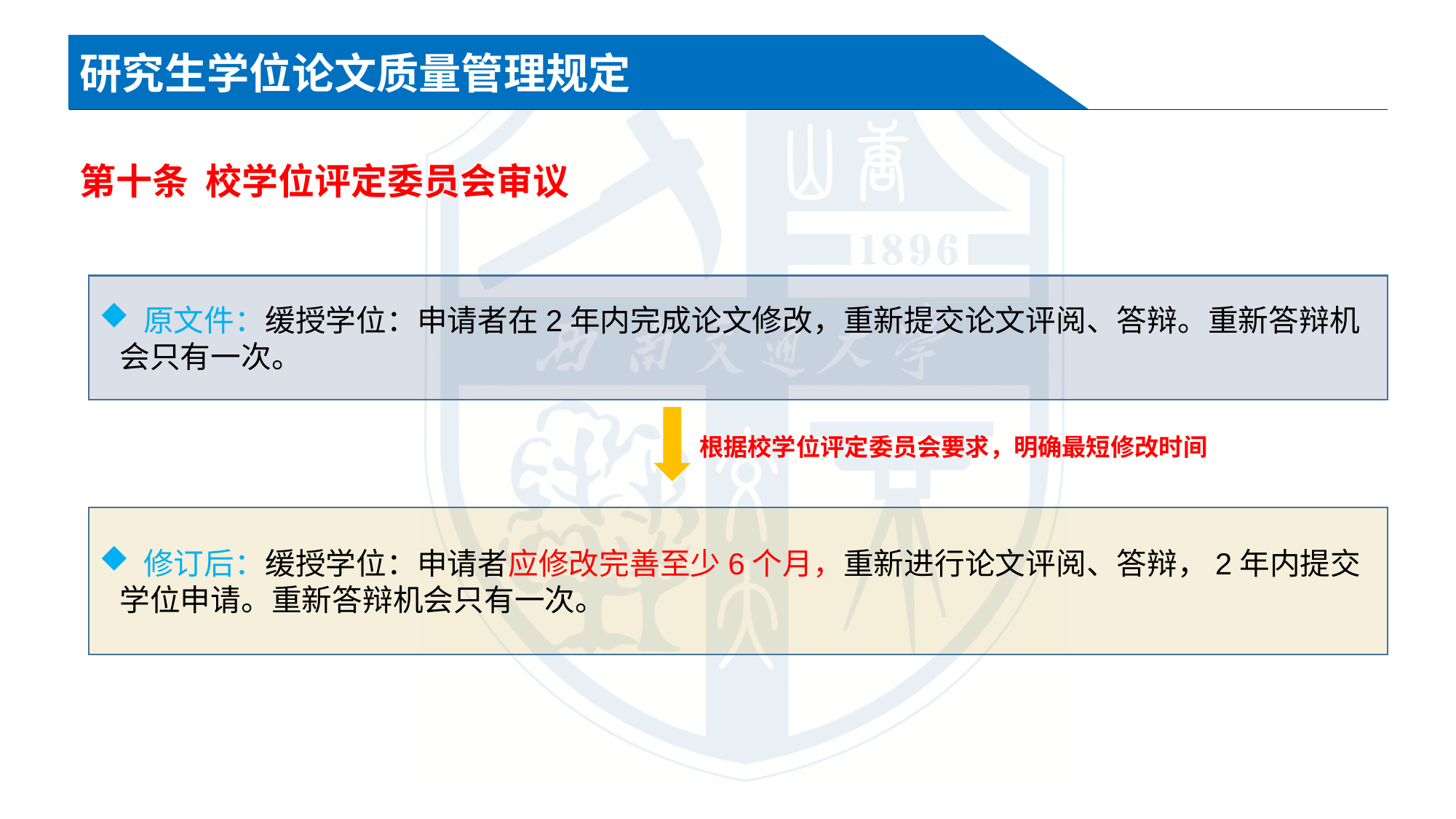

研究生学位论文质量管理规定
第十条  校学位评定委员会审议
 原文件：缓授学位：申请者在2年内完成论文修改，重新提交论文评阅、答辩。重新答辩机会只有一次。

根据校学位评定委员会要求，明确最短修改时间
 修订后：缓授学位：申请者应修改完善至少6个月，重新进行论文评阅、答辩，2年内提交学位申请。重新答辩机会只有一次。